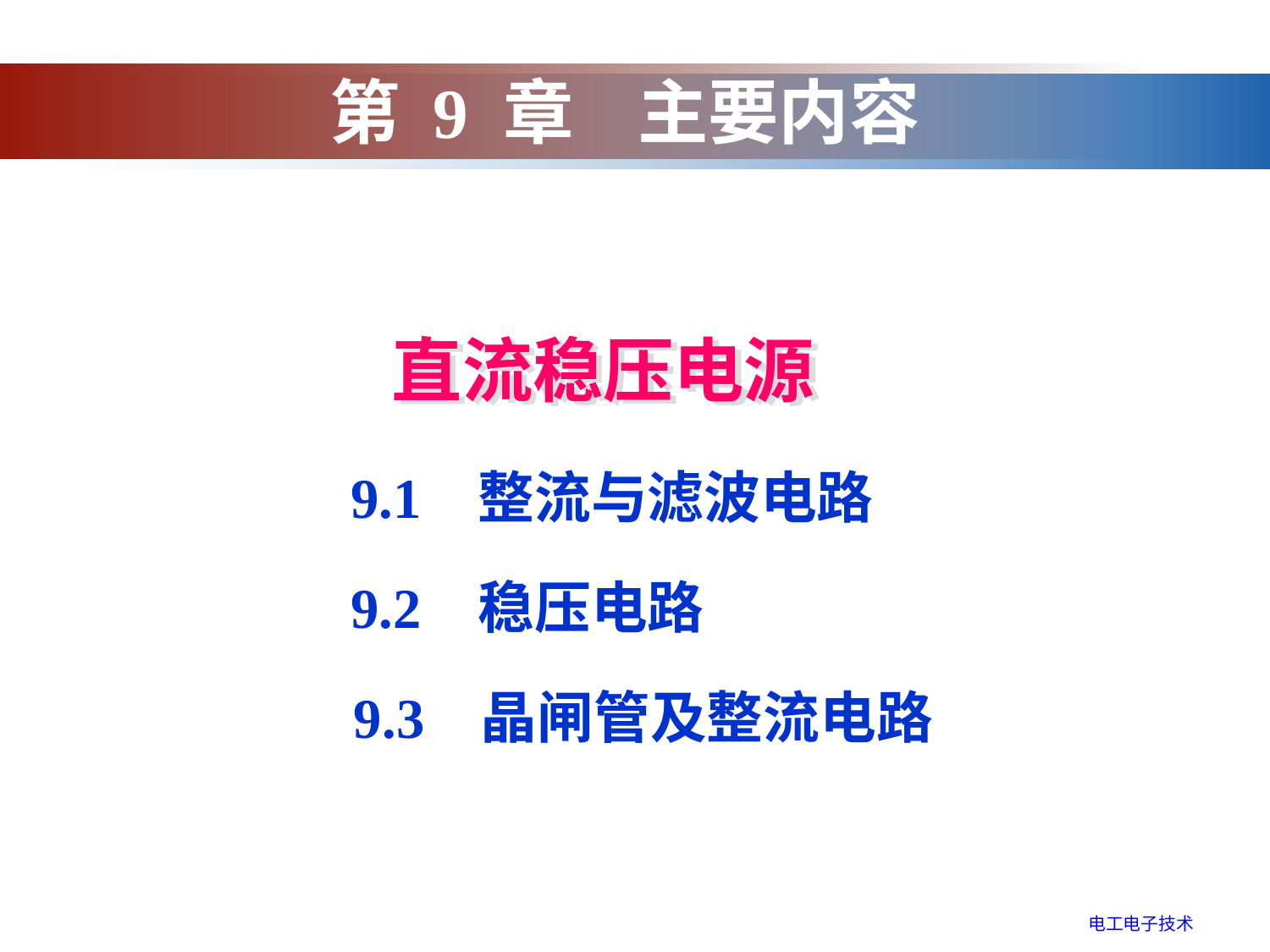

第 9 章    主要内容
直流稳压电源
9.1   整流与滤波电路
9.2   稳压电路
9.3   晶闸管及整流电路
电工电子技术